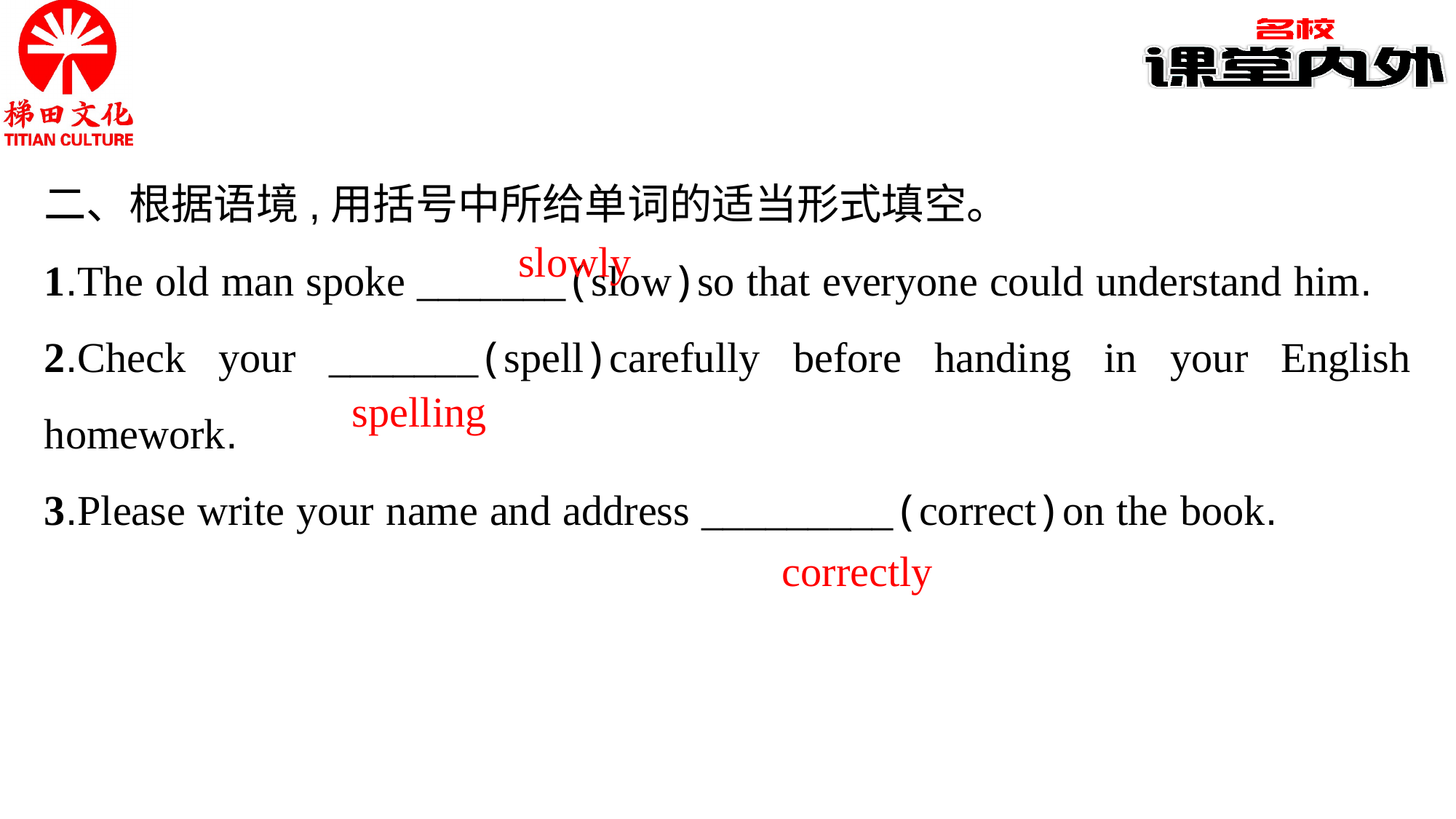

二、根据语境,用括号中所给单词的适当形式填空。
1.The old man spoke _______(slow)so that everyone could understand him.
2.Check your _______(spell)carefully before handing in your English homework.
3.Please write your name and address _________(correct)on the book.
slowly
spelling
correctly